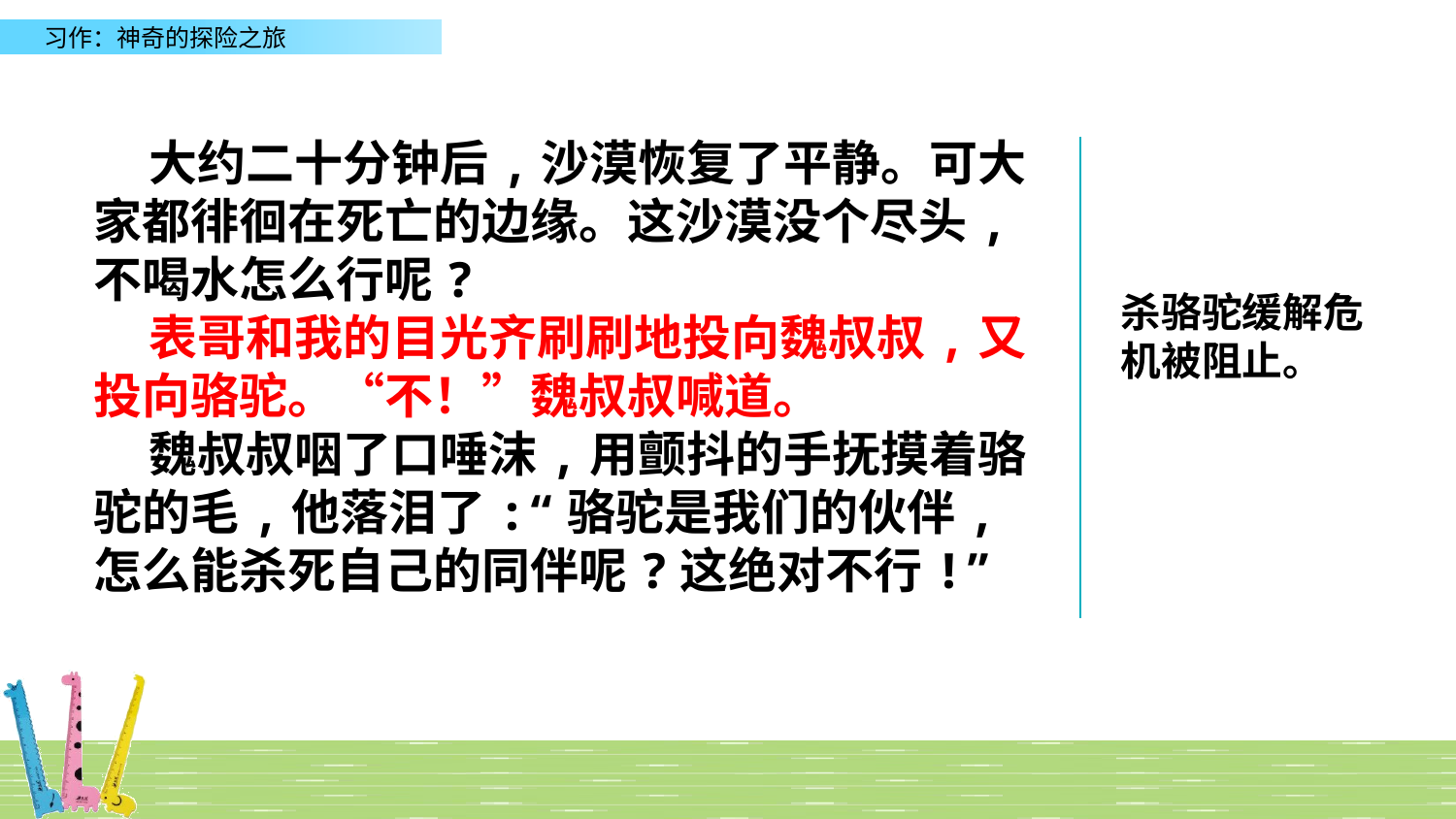

大约二十分钟后,沙漠恢复了平静。可大家都徘徊在死亡的边缘。这沙漠没个尽头,不喝水怎么行呢?
    表哥和我的目光齐刷刷地投向魏叔叔,又投向骆驼。“不！”魏叔叔喊道。
    魏叔叔咽了口唾沫,用颤抖的手抚摸着骆驼的毛,他落泪了:“骆驼是我们的伙伴,怎么能杀死自己的同伴呢?这绝对不行!”
杀骆驼缓解危机被阻止。